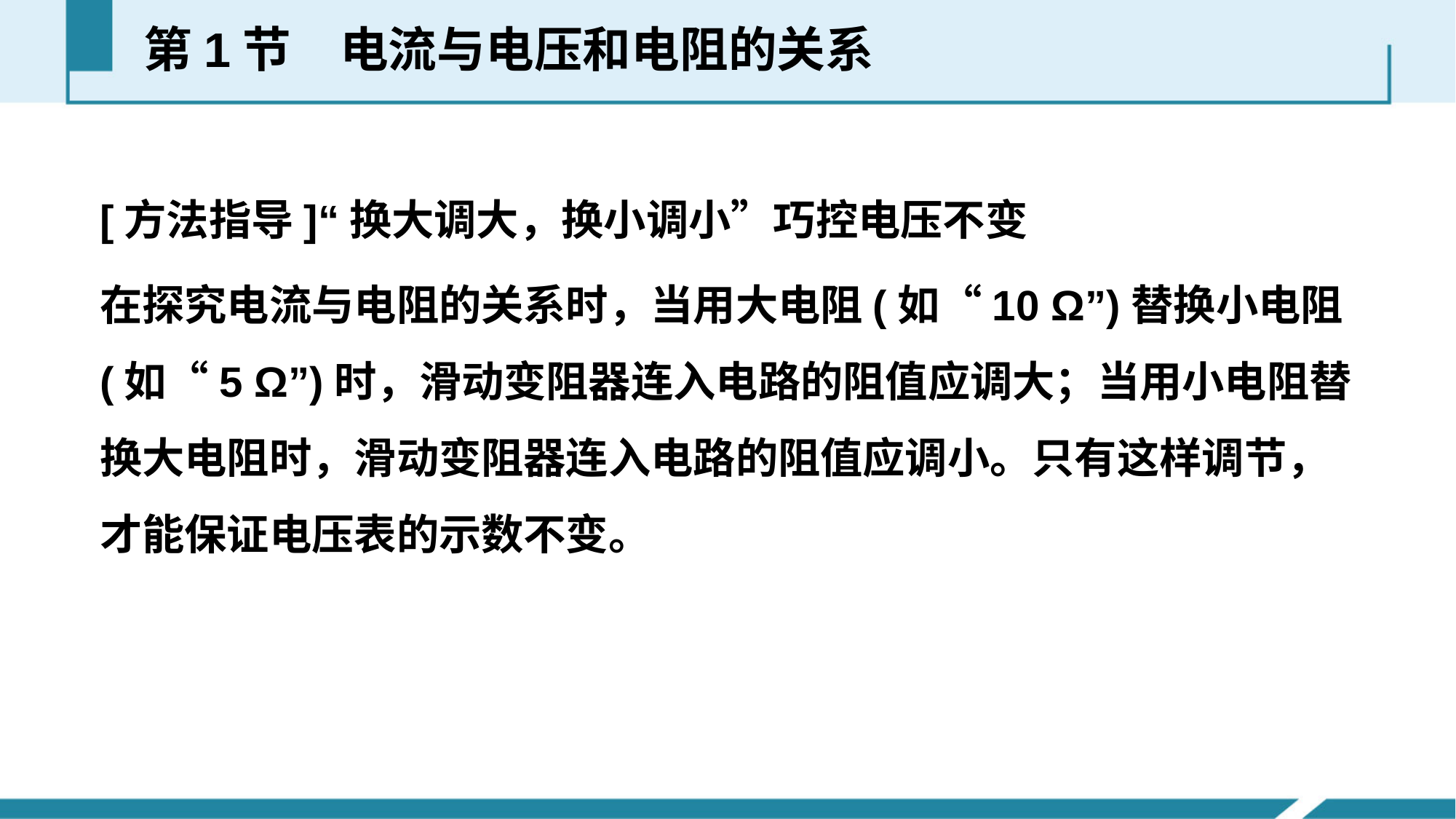

第1节　电流与电压和电阻的关系
[方法指导]“换大调大，换小调小”巧控电压不变
在探究电流与电阻的关系时，当用大电阻(如“10 Ω”)替换小电阻(如“5 Ω”)时，滑动变阻器连入电路的阻值应调大；当用小电阻替换大电阻时，滑动变阻器连入电路的阻值应调小。只有这样调节，才能保证电压表的示数不变。